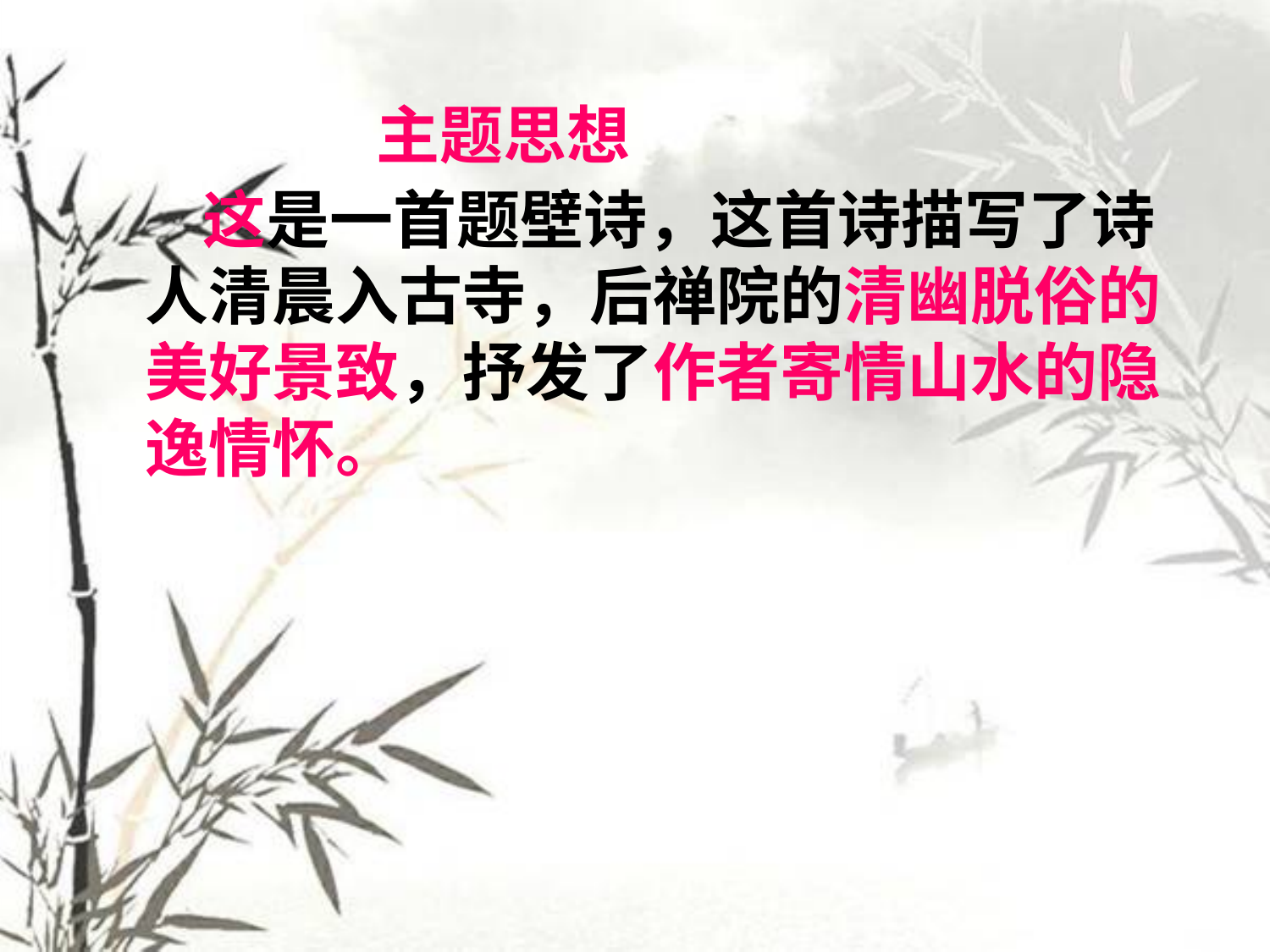

# 主题思想 这是一首题壁诗，这首诗描写了诗人清晨入古寺，后禅院的清幽脱俗的美好景致，抒发了作者寄情山水的隐逸情怀。